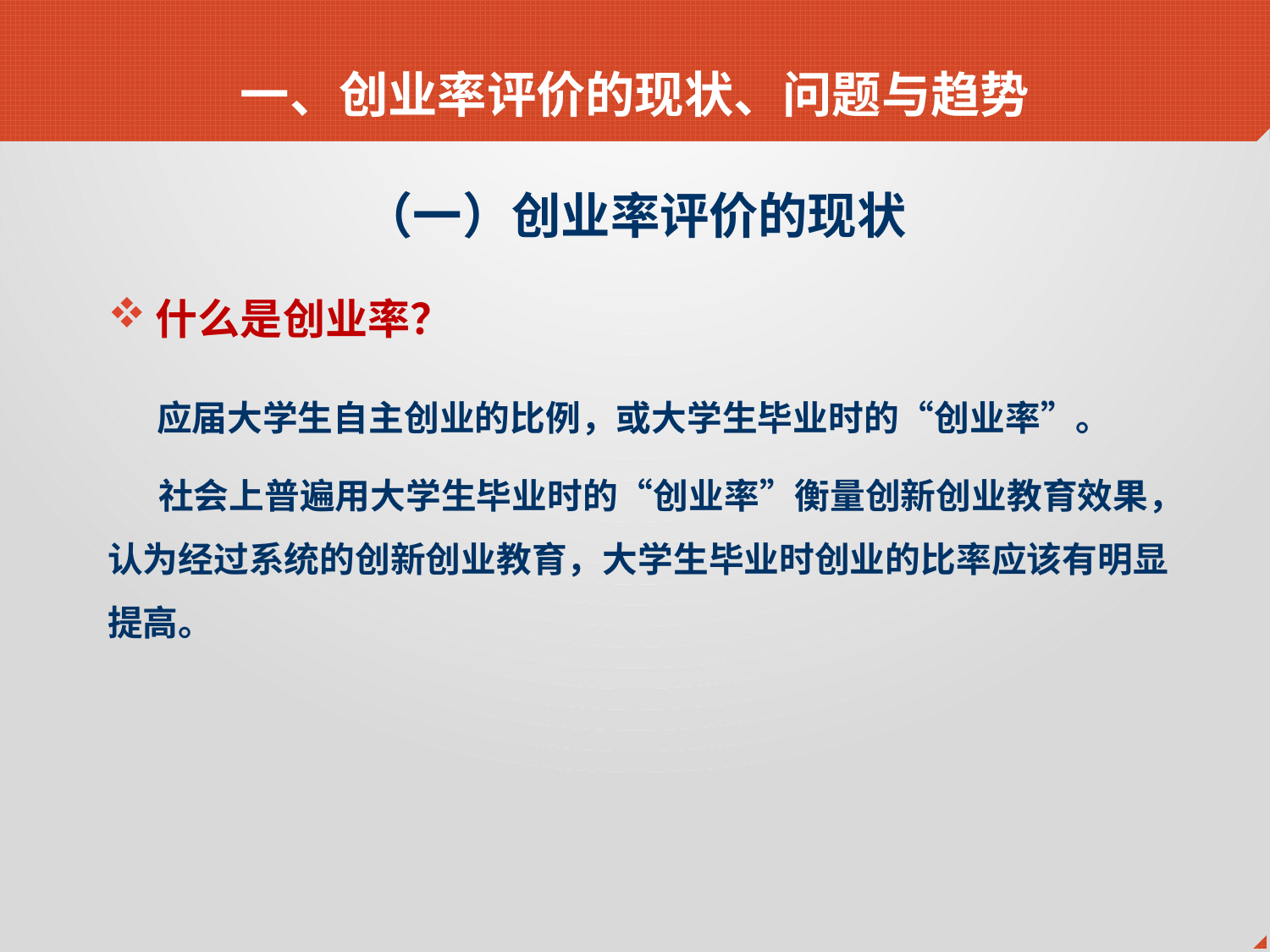

一、创业率评价的现状、问题与趋势
（一）创业率评价的现状
什么是创业率？
     应届大学生自主创业的比例，或大学生毕业时的“创业率”。
      社会上普遍用大学生毕业时的“创业率”衡量创新创业教育效果，认为经过系统的创新创业教育，大学生毕业时创业的比率应该有明显提高。